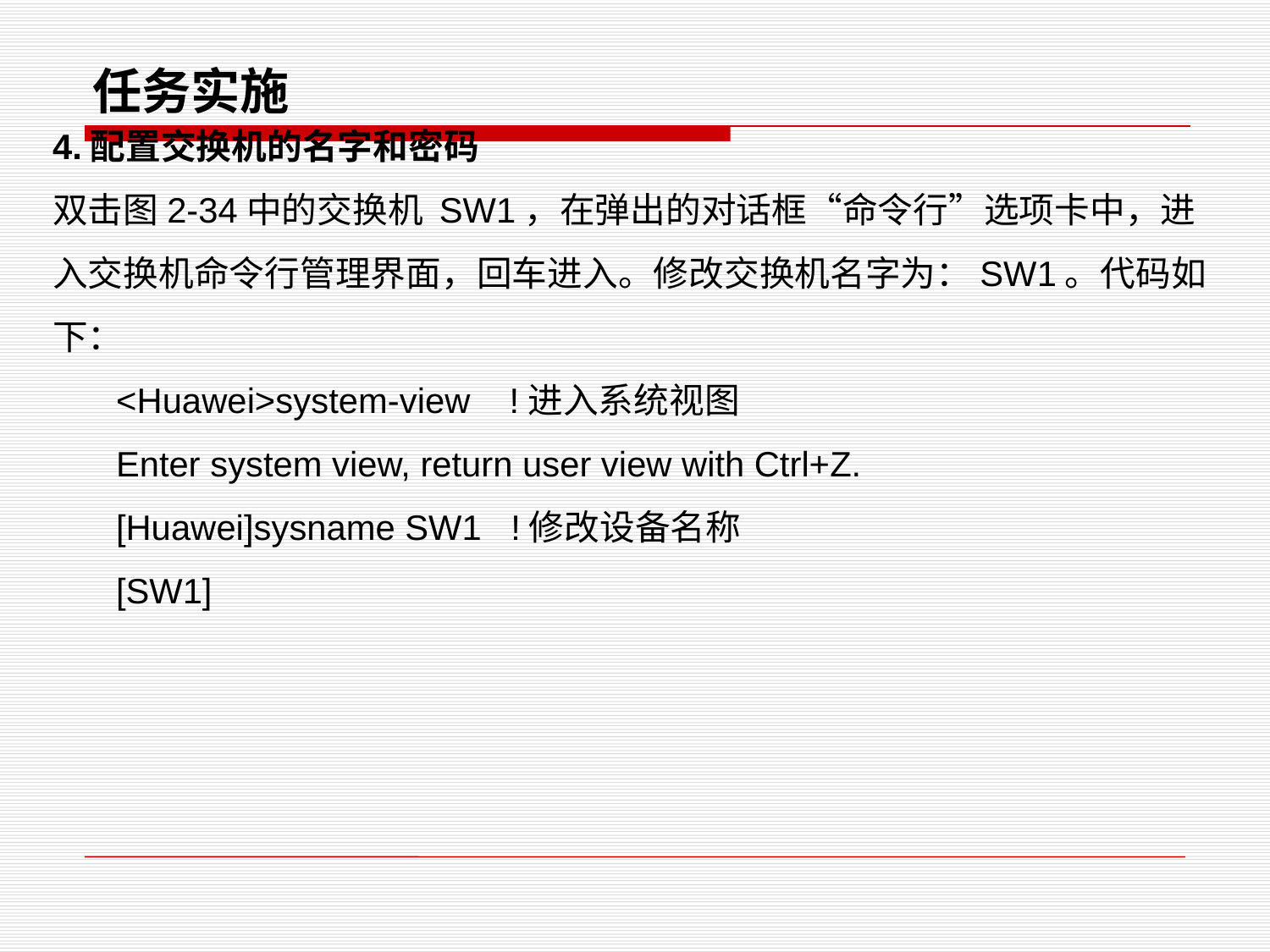

任务实施
4.配置交换机的名字和密码
双击图2-34中的交换机 SW1，在弹出的对话框“命令行”选项卡中，进入交换机命令行管理界面，回车进入。修改交换机名字为：SW1。代码如下：
<Huawei>system-view    !进入系统视图
Enter system view, return user view with Ctrl+Z.
[Huawei]sysname SW1   !修改设备名称
[SW1]
75